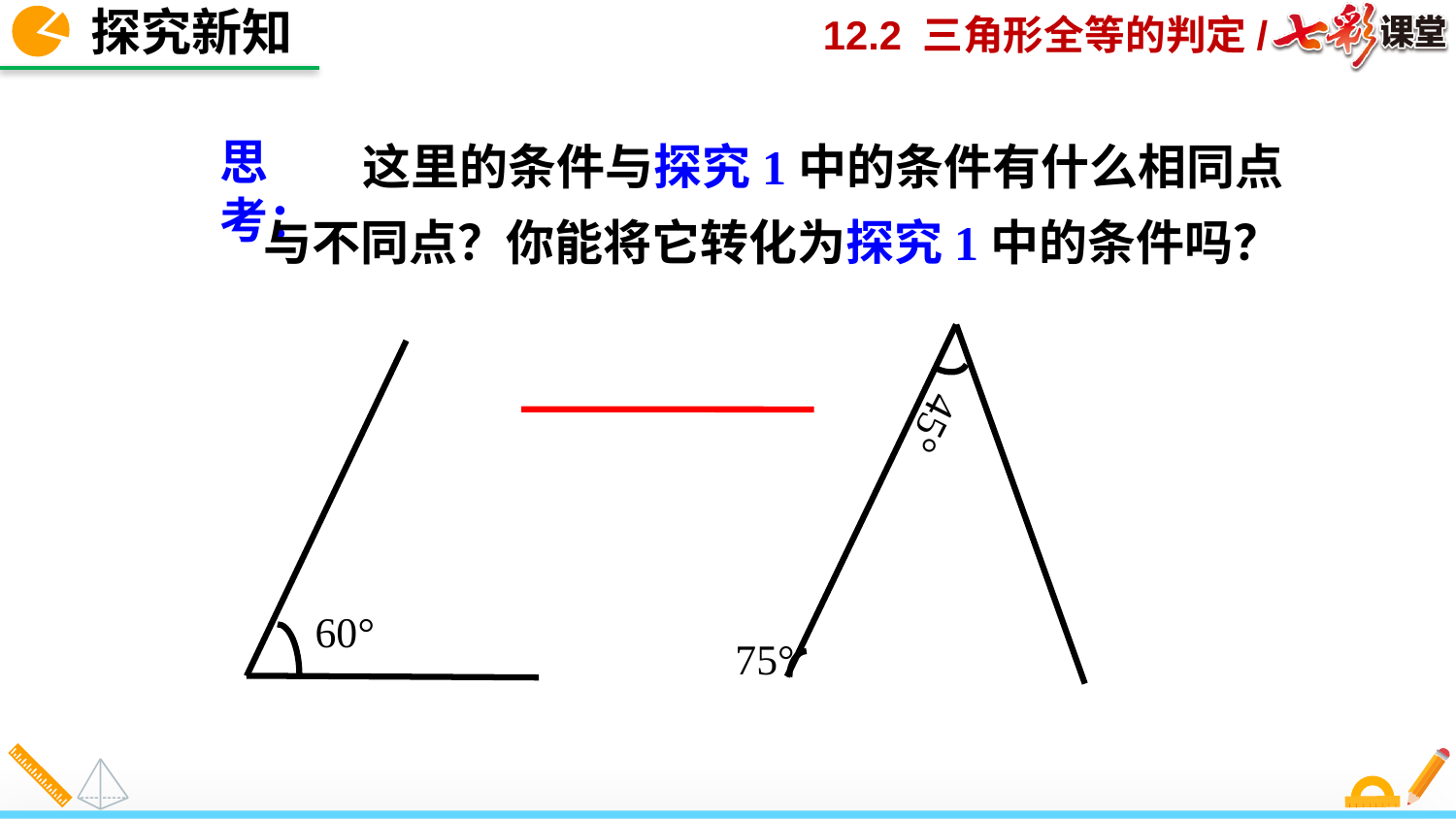

探究新知

        这里的条件与探究1中的条件有什么相同点与不同点？你能将它转化为探究1中的条件吗？
思考：

45°

60°

75°